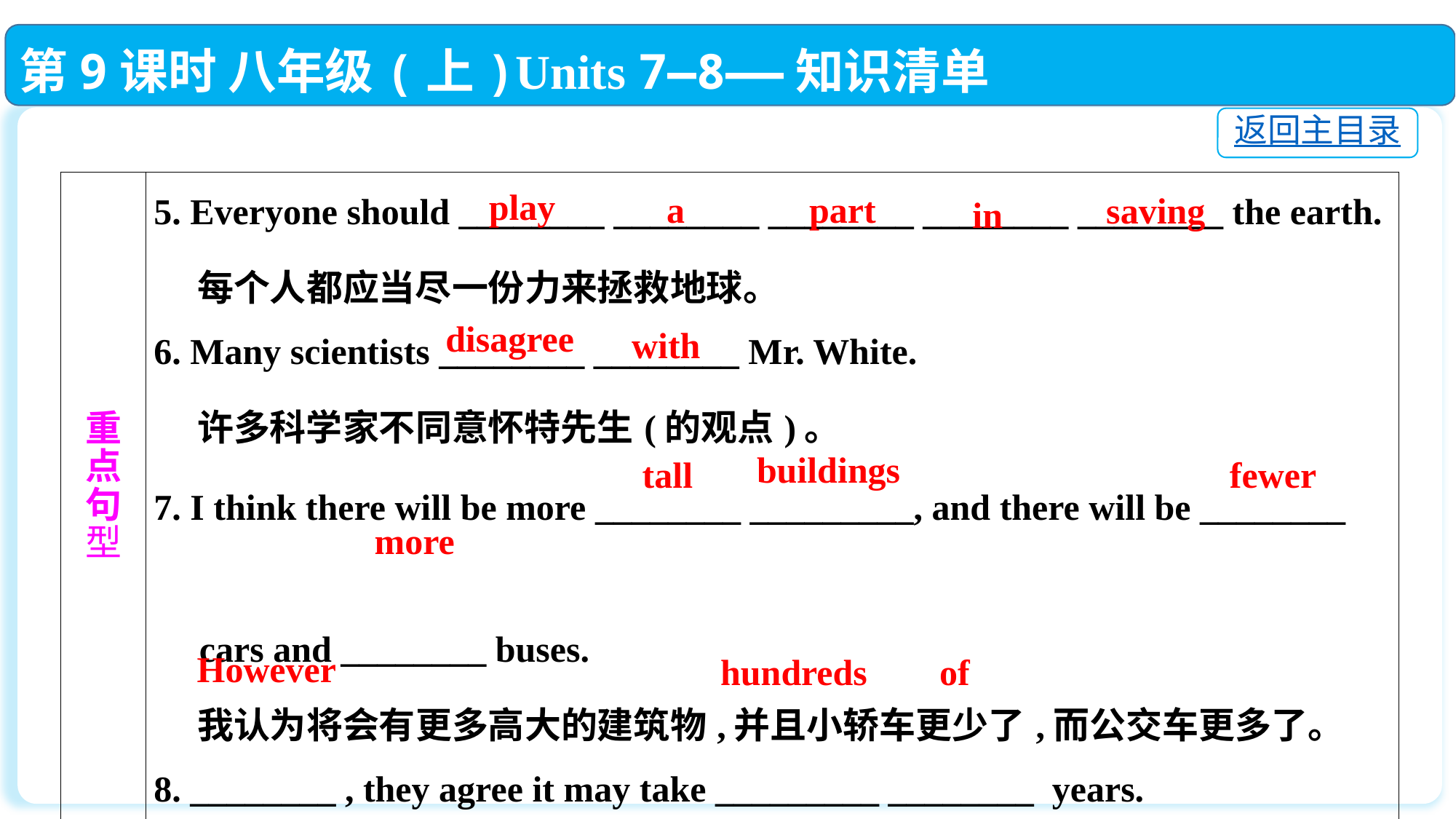

第9课时 八年级(上)Units 7—8——知识清单

返回主目录
| 重 点 句 型 | 5. Everyone should \_\_\_\_\_\_\_\_ \_\_\_\_\_\_\_\_ \_\_\_\_\_\_\_\_ \_\_\_\_\_\_\_\_ \_\_\_\_\_\_\_\_ the earth. 每个人都应当尽一份力来拯救地球。 6. Many scientists \_\_\_\_\_\_\_\_ \_\_\_\_\_\_\_\_ Mr. White. 许多科学家不同意怀特先生(的观点)。 7. I think there will be more \_\_\_\_\_\_\_\_ \_\_\_\_\_\_\_\_\_, and there will be \_\_\_\_\_\_\_\_　　　　 cars and \_\_\_\_\_\_\_\_ buses. 我认为将会有更多高大的建筑物,并且小轿车更少了,而公交车更多了。 8. \_\_\_\_\_\_\_\_ , they agree it may take \_\_\_\_\_\_\_\_\_ \_\_\_\_\_\_\_\_ years. 然而,他们同意可能要花几百年的时间(才会有更多的机器人的观点)。 |
| --- | --- |
play
part
a
saving
in

disagree
with
buildings
tall
fewer
more
However
hundreds
of